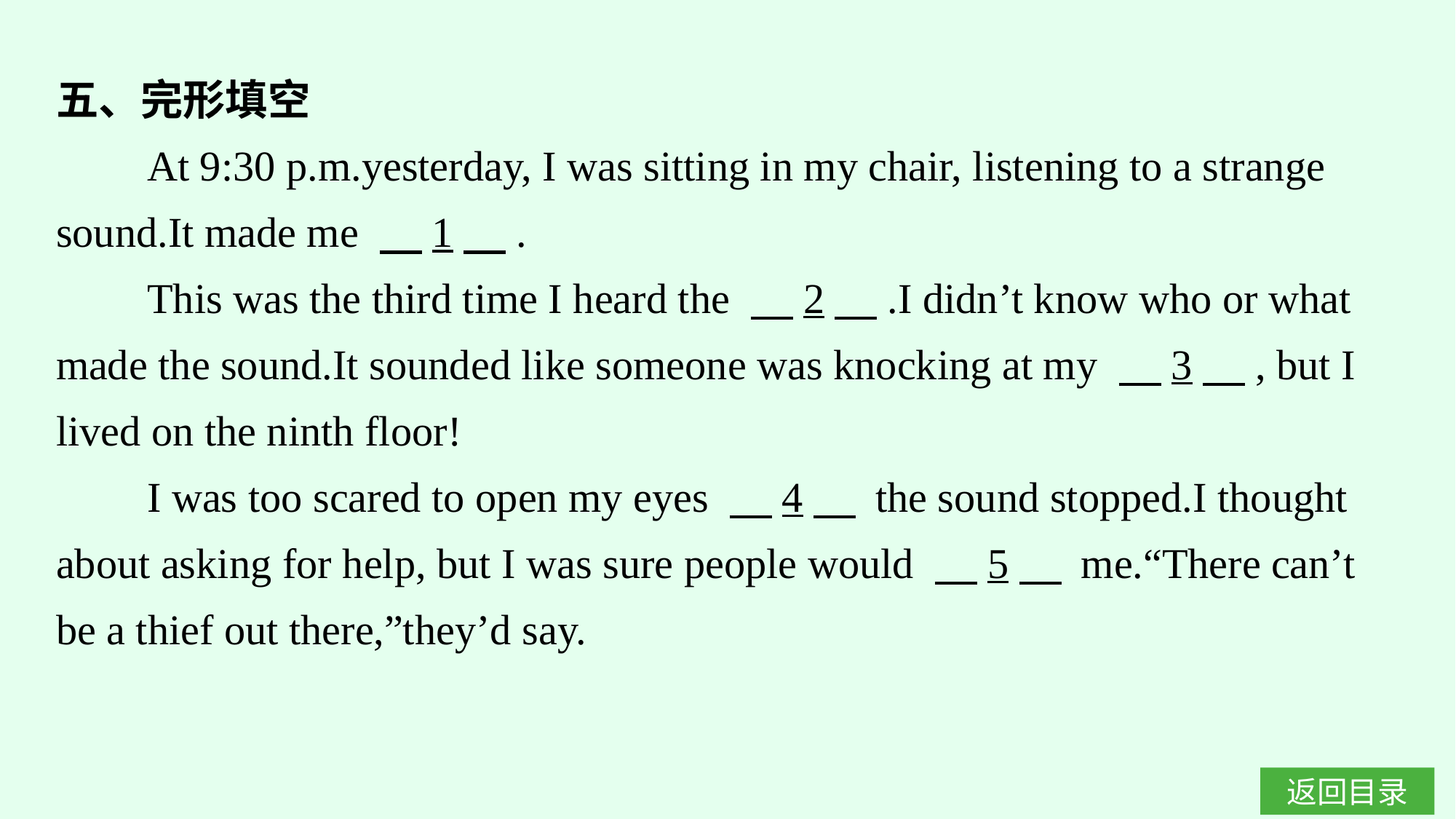

五、完形填空
At 9:30 p.m.yesterday, I was sitting in my chair, listening to a strange sound.It made me 　1　.
This was the third time I heard the 　2　.I didn’t know who or what made the sound.It sounded like someone was knocking at my 　3　, but I lived on the ninth floor!
I was too scared to open my eyes 　4　 the sound stopped.I thought about asking for help, but I was sure people would 　5　 me.“There can’t be a thief out there,”they’d say.